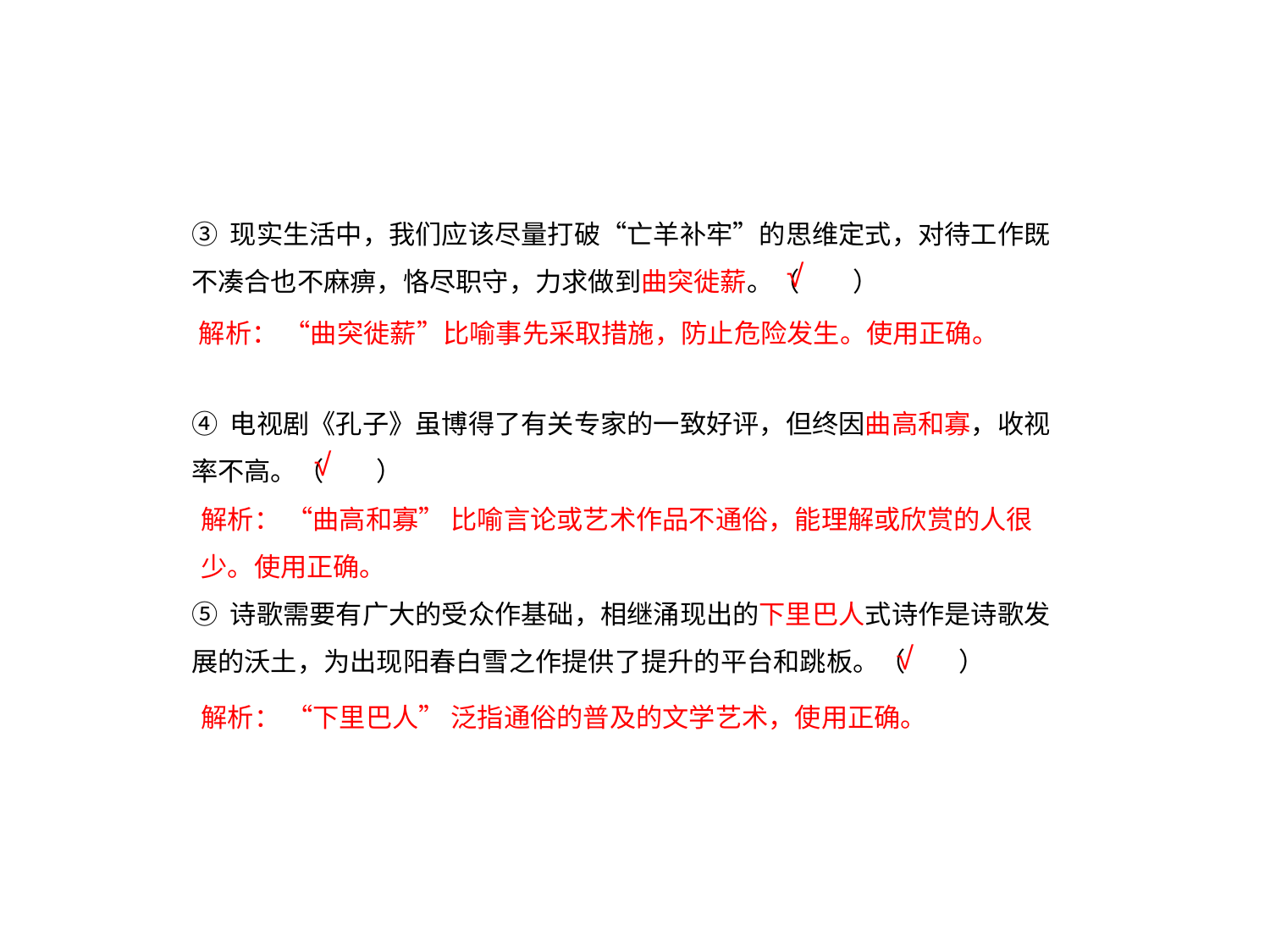

③ 现实生活中，我们应该尽量打破“亡羊补牢”的思维定式，对待工作既不凑合也不麻痹，恪尽职守，力求做到曲突徙薪。（　　）

④ 电视剧《孔子》虽博得了有关专家的一致好评，但终因曲高和寡，收视率不高。（　　）

⑤ 诗歌需要有广大的受众作基础，相继涌现出的下里巴人式诗作是诗歌发展的沃土，为出现阳春白雪之作提供了提升的平台和跳板。（　　）
√
解析： “曲突徙薪”比喻事先采取措施，防止危险发生。使用正确。
√
解析： “曲高和寡” 比喻言论或艺术作品不通俗，能理解或欣赏的人很少。使用正确。
√
解析： “下里巴人” 泛指通俗的普及的文学艺术，使用正确。